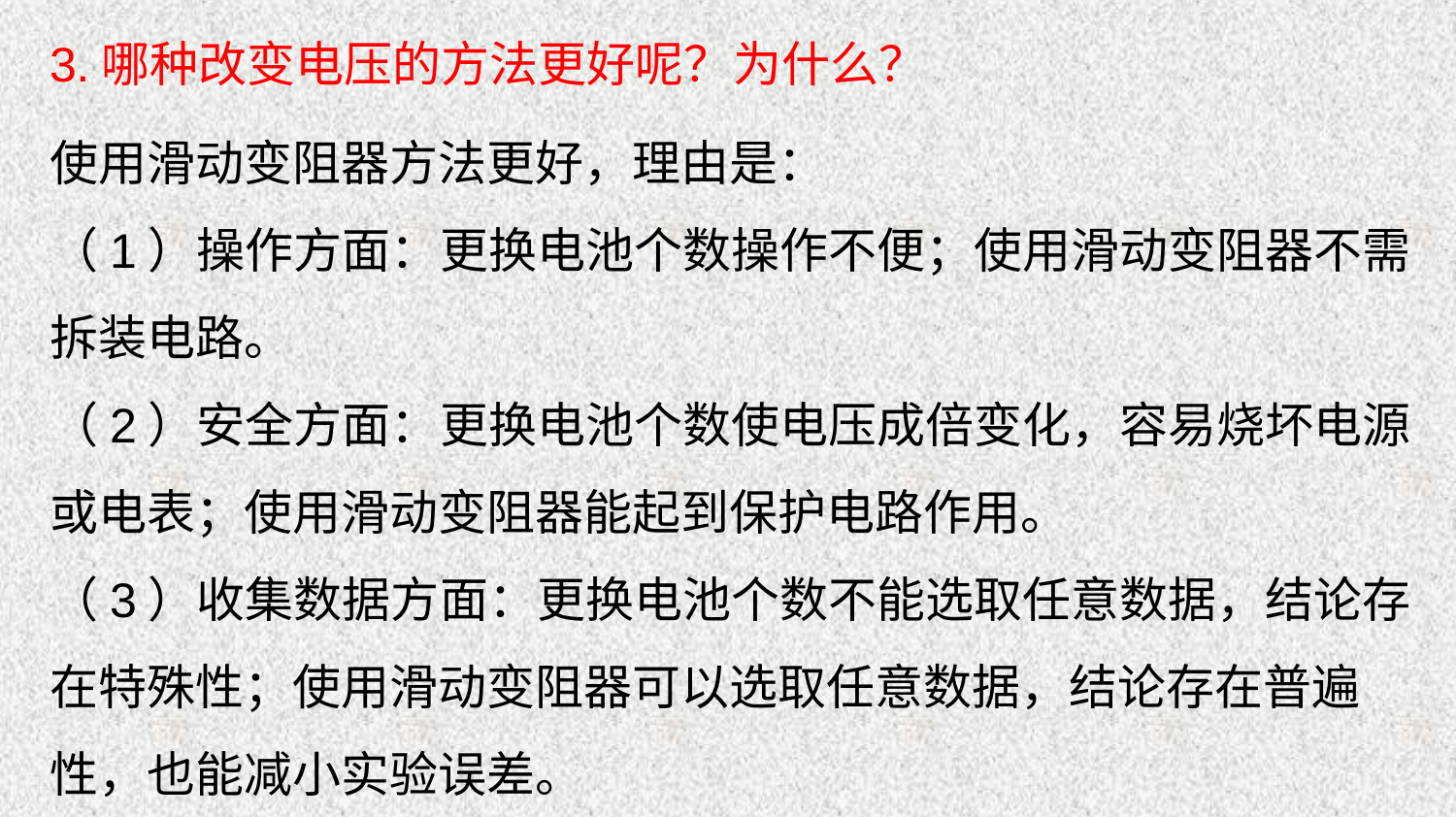

3.哪种改变电压的方法更好呢？为什么？
使用滑动变阻器方法更好，理由是：
（1）操作方面：更换电池个数操作不便；使用滑动变阻器不需拆装电路。
（2）安全方面：更换电池个数使电压成倍变化，容易烧坏电源或电表；使用滑动变阻器能起到保护电路作用。
（3）收集数据方面：更换电池个数不能选取任意数据，结论存在特殊性；使用滑动变阻器可以选取任意数据，结论存在普遍性，也能减小实验误差。